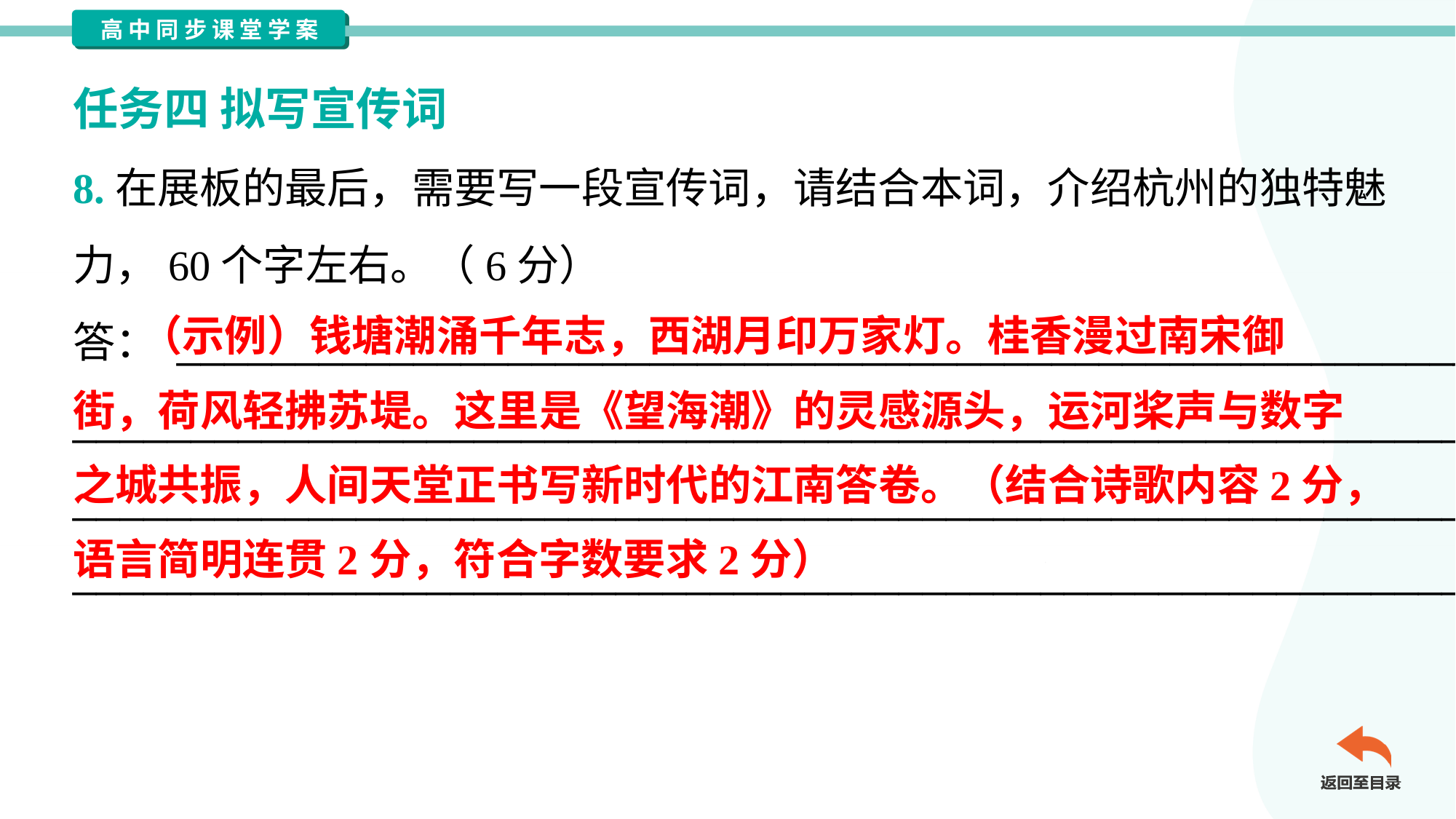

任务四 拟写宣传词
8.在展板的最后，需要写一段宣传词，请结合本词，介绍杭州的独特魅
力，60个字左右。（6分）
答： ________________________________________________________
_____________________________________________________________
_____________________________________________________________
_____________________________________________________________
      （示例）钱塘潮涌千年志，西湖月印万家灯。桂香漫过南宋御
街，荷风轻拂苏堤。这里是《望海潮》的灵感源头，运河桨声与数字
之城共振，人间天堂正书写新时代的江南答卷。（结合诗歌内容2分，
语言简明连贯2分，符合字数要求2分）